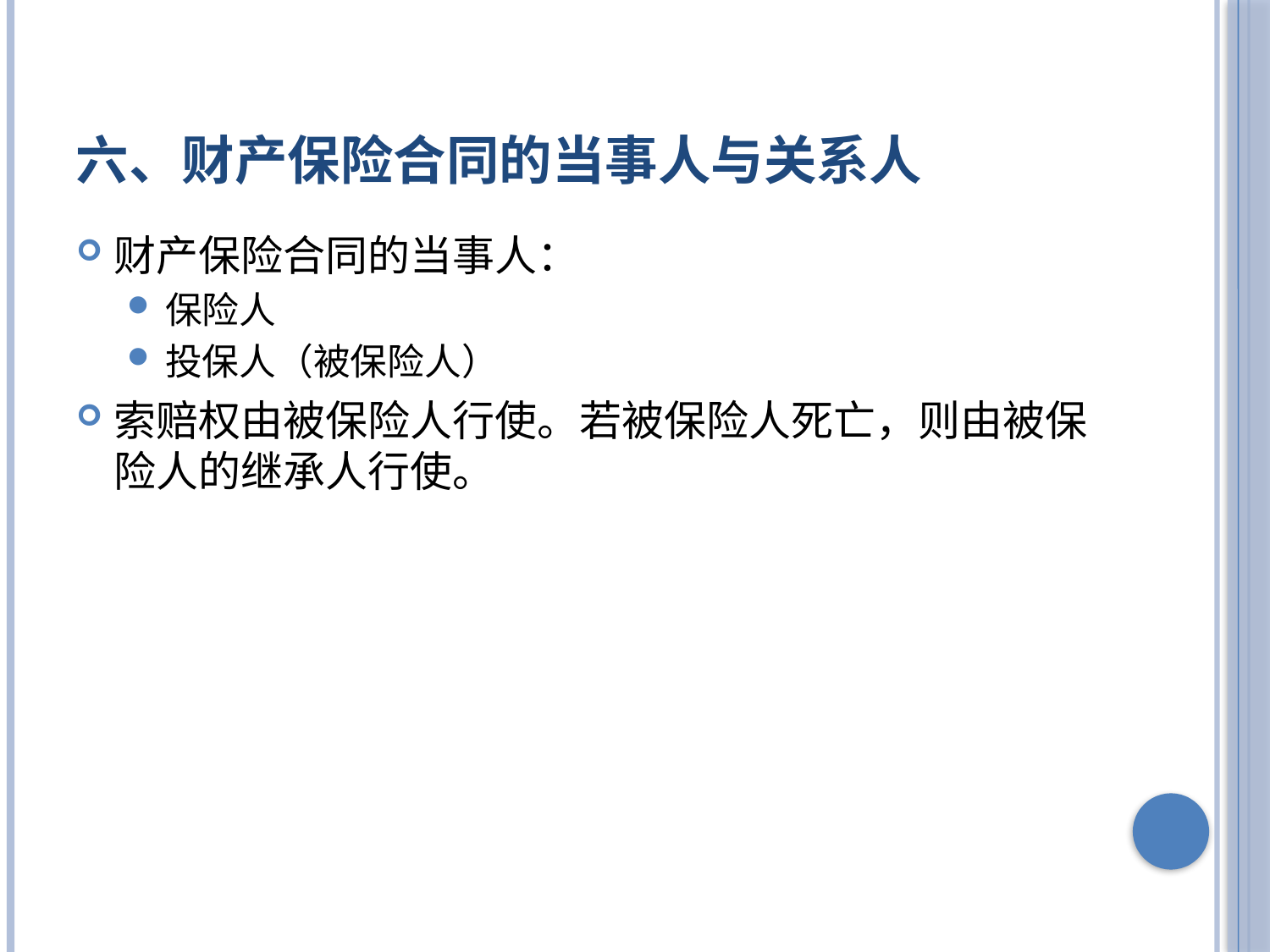

# 六、财产保险合同的当事人与关系人
财产保险合同的当事人：
保险人
投保人（被保险人）
索赔权由被保险人行使。若被保险人死亡，则由被保险人的继承人行使。